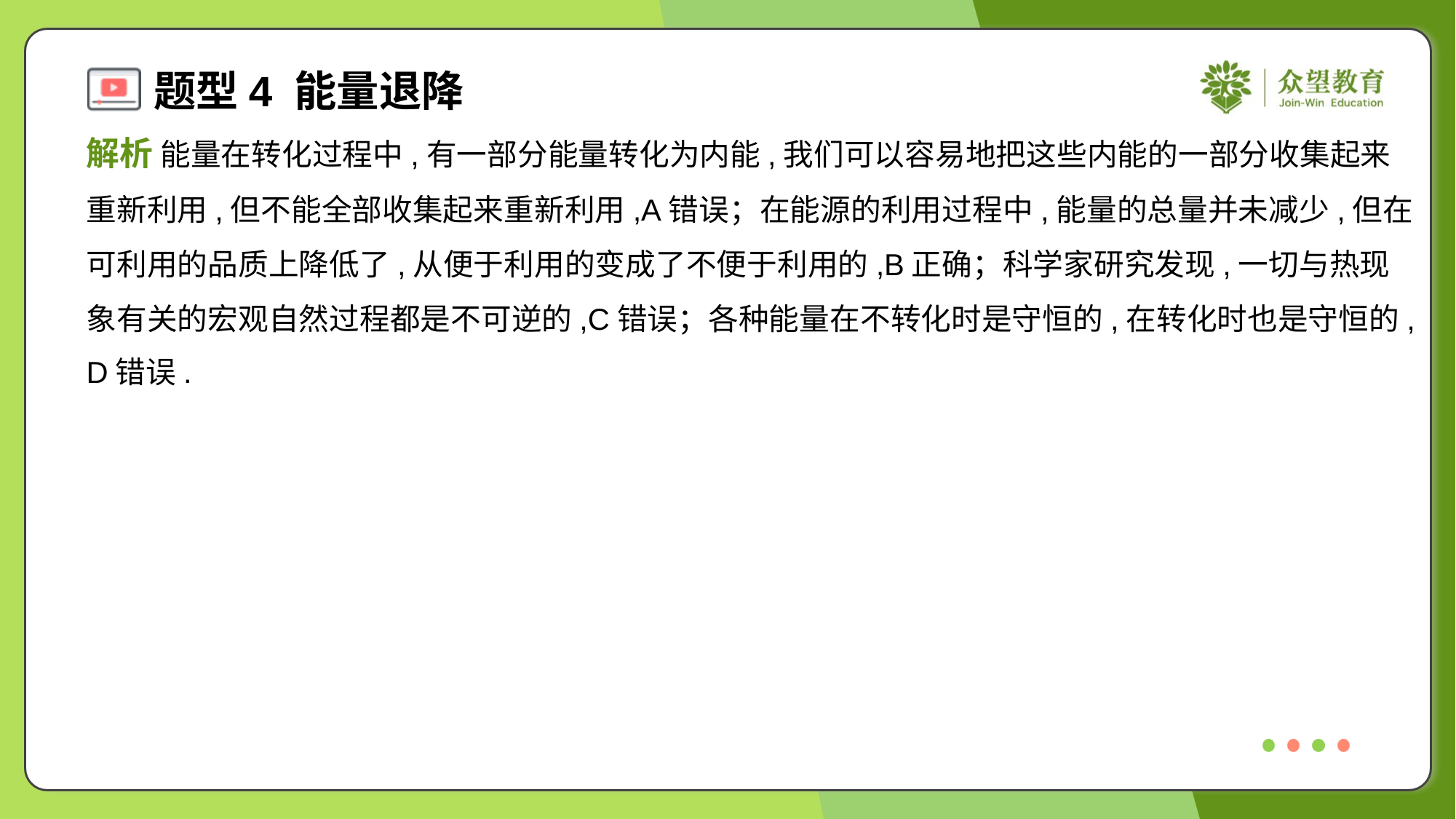

解析 能量在转化过程中,有一部分能量转化为内能,我们可以容易地把这些内能的一部分收集起来
重新利用,但不能全部收集起来重新利用,A错误；在能源的利用过程中,能量的总量并未减少,但在
可利用的品质上降低了,从便于利用的变成了不便于利用的,B正确；科学家研究发现,一切与热现
象有关的宏观自然过程都是不可逆的,C错误；各种能量在不转化时是守恒的,在转化时也是守恒的,
D错误.